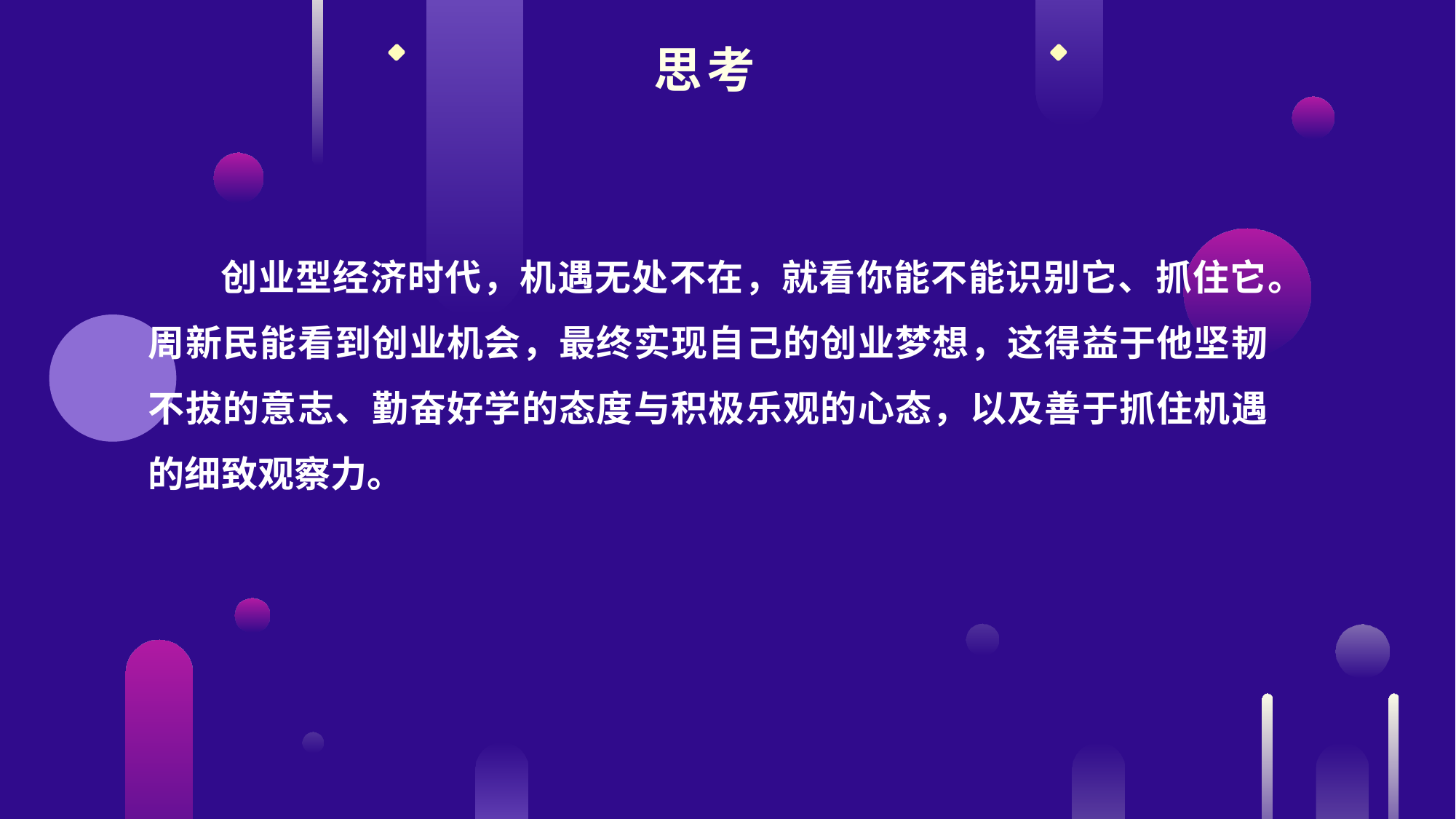

思考

创业型经济时代，机遇无处不在，就看你能不能识别它、抓住它。周新民能看到创业机会，最终实现自己的创业梦想，这得益于他坚韧不拔的意志、勤奋好学的态度与积极乐观的心态，以及善于抓住机遇的细致观察力。